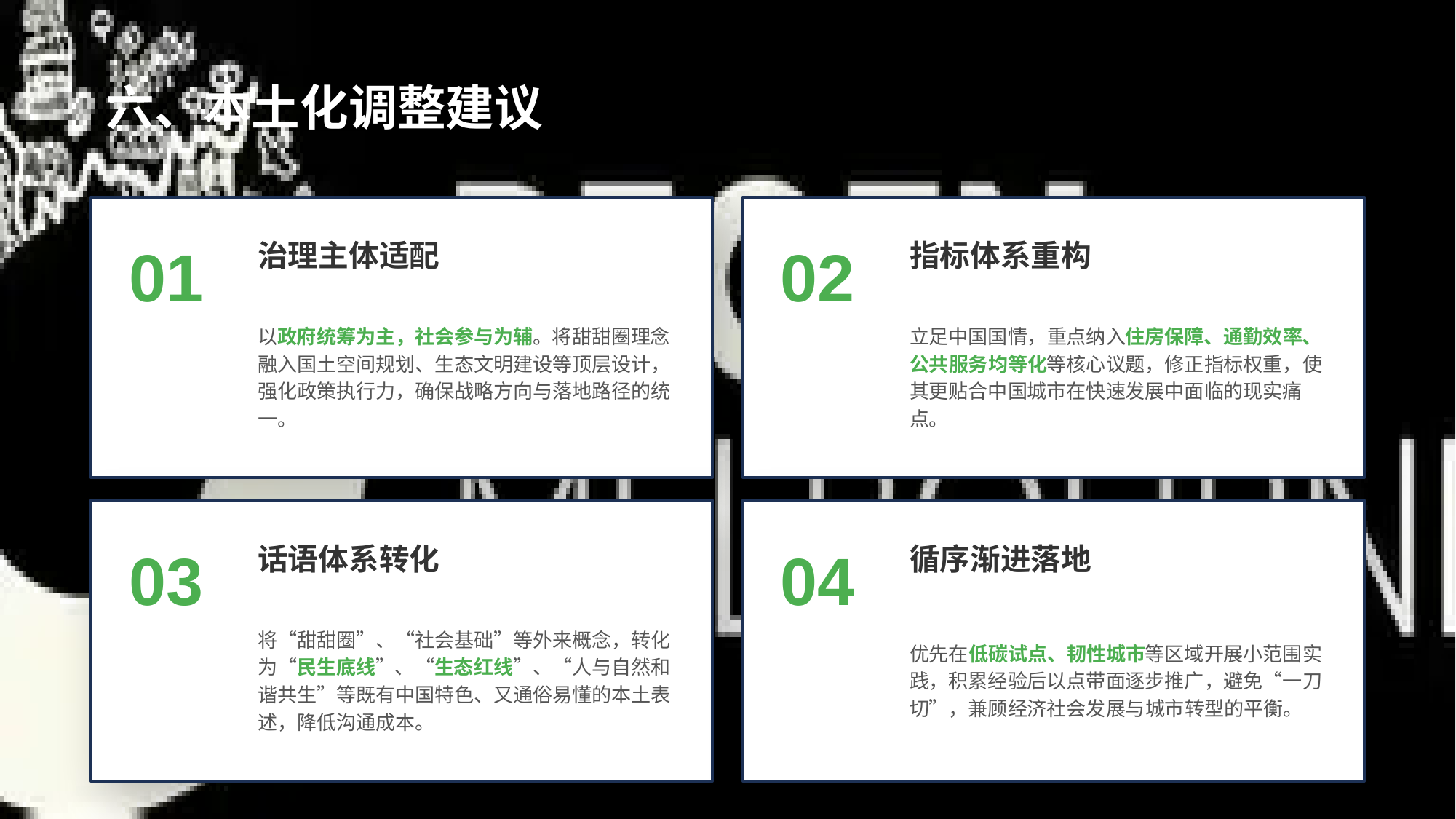

六、本土化调整建议

01
02
治理主体适配
指标体系重构
以政府统筹为主，社会参与为辅。将甜甜圈理念融入国土空间规划、生态文明建设等顶层设计，强化政策执行力，确保战略方向与落地路径的统一。
立足中国国情，重点纳入住房保障、通勤效率、公共服务均等化等核心议题，修正指标权重，使其更贴合中国城市在快速发展中面临的现实痛点。

03
04
话语体系转化
循序渐进落地
将“甜甜圈”、“社会基础”等外来概念，转化为“民生底线”、“生态红线”、“人与自然和谐共生”等既有中国特色、又通俗易懂的本土表述，降低沟通成本。
优先在低碳试点、韧性城市等区域开展小范围实践，积累经验后以点带面逐步推广，避免“一刀切”，兼顾经济社会发展与城市转型的平衡。